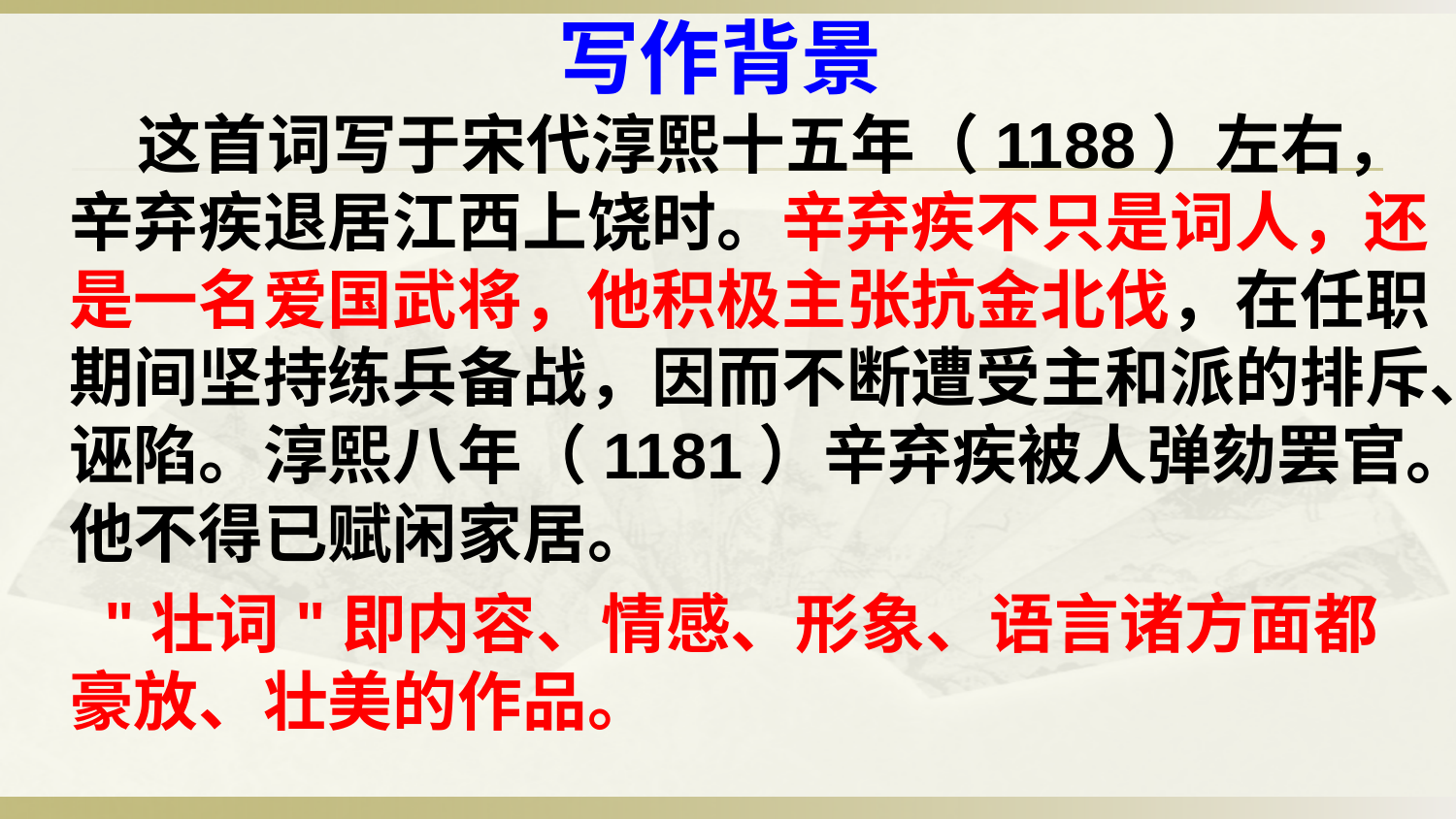

写作背景
      这首词写于宋代淳熙十五年（1188）左右，辛弃疾退居江西上饶时。辛弃疾不只是词人，还是一名爱国武将，他积极主张抗金北伐，在任职期间坚持练兵备战，因而不断遭受主和派的排斥、诬陷。淳熙八年（1181）辛弃疾被人弹劾罢官。他不得已赋闲家居。
     "壮词"即内容、情感、形象、语言诸方面都豪放、壮美的作品。